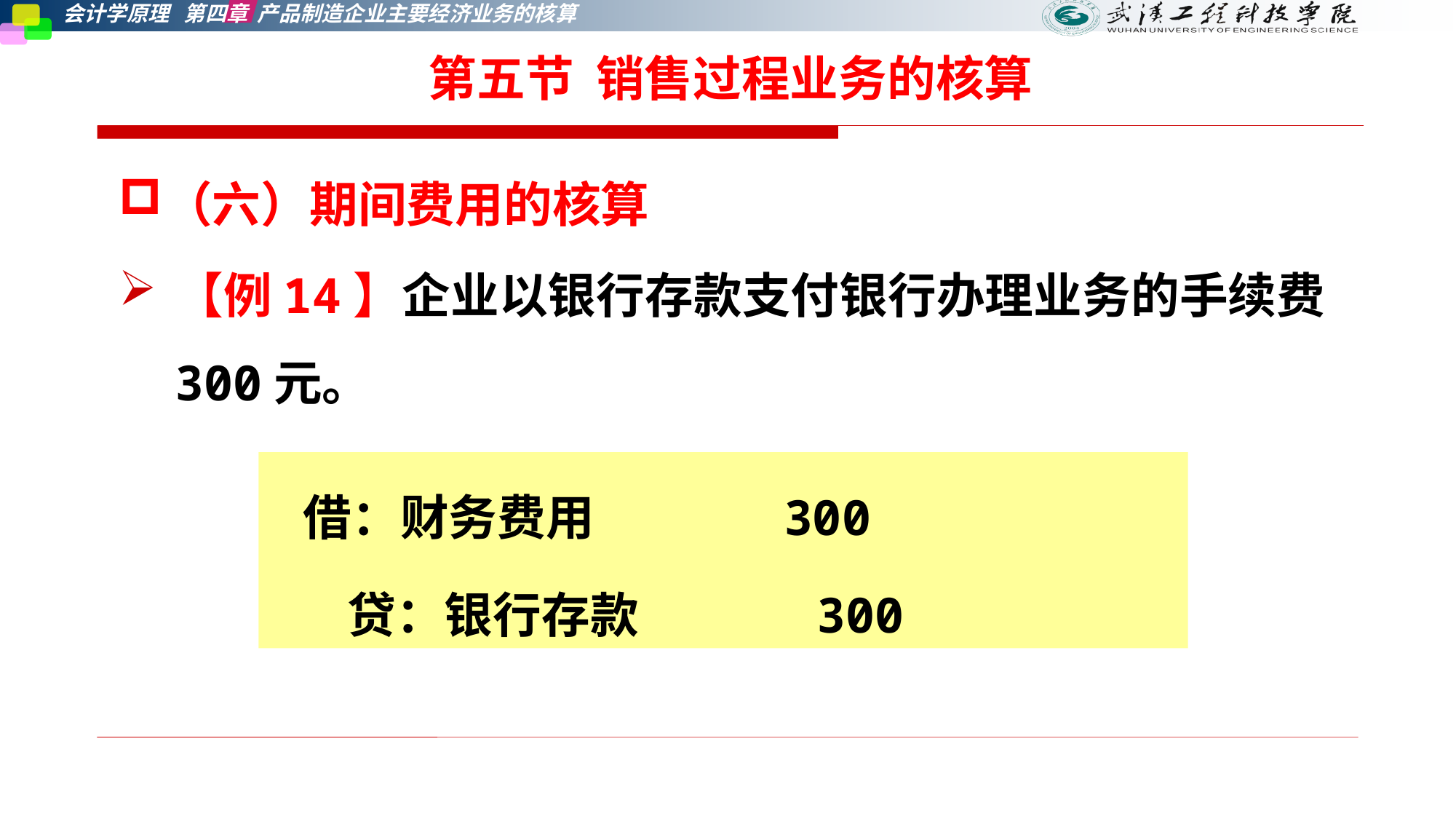

第五节  销售过程业务的核算
（六）期间费用的核算

【例14】企业以银行存款支付银行办理业务的手续费300元。
  借：财务费用                300
      贷：银行存款               300